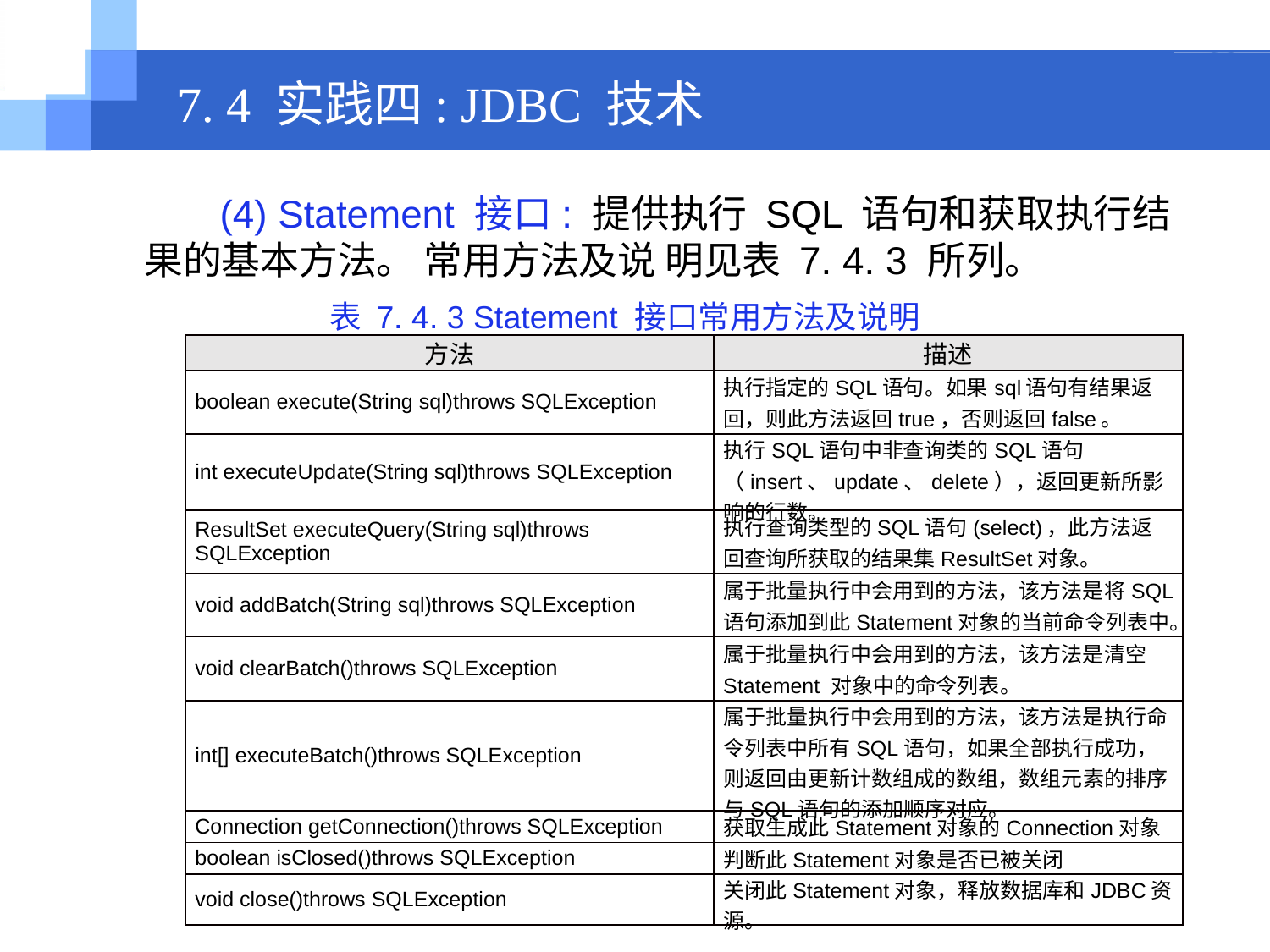

7. 4 实践四: JDBC 技术
       (4) Statement 接口: 提供执行 SQL 语句和获取执行结果的基本方法。 常用方法及说 明见表 7. 4. 3 所列。
表 7. 4. 3 Statement 接口常用方法及说明
| 方法 | 描述 |
| --- | --- |
| boolean execute(String sql)throws SQLException | 执行指定的SQL语句。如果sql语句有结果返回，则此方法返回true，否则返回false。 |
| int executeUpdate(String sql)throws SQLException | 执行SQL语句中非查询类的SQL语句（insert、update、delete），返回更新所影响的行数。 |
| ResultSet executeQuery(String sql)throws SQLException | 执行查询类型的SQL语句(select)，此方法返回查询所获取的结果集ResultSet对象。 |
| void addBatch(String sql)throws SQLException | 属于批量执行中会用到的方法，该方法是将SQL 语句添加到此Statement对象的当前命令列表中。 |
| void clearBatch()throws SQLException | 属于批量执行中会用到的方法，该方法是清空Statement 对象中的命令列表。 |
| int[] executeBatch()throws SQLException | 属于批量执行中会用到的方法，该方法是执行命令列表中所有SQL语句，如果全部执行成功，则返回由更新计数组成的数组，数组元素的排序与SQL语句的添加顺序对应。 |
| Connection getConnection()throws SQLException | 获取生成此Statement对象的Connection对象 |
| boolean isClosed()throws SQLException | 判断此Statement对象是否已被关闭 |
| void close()throws SQLException | 关闭此Statement对象，释放数据库和JDBC资源。 |